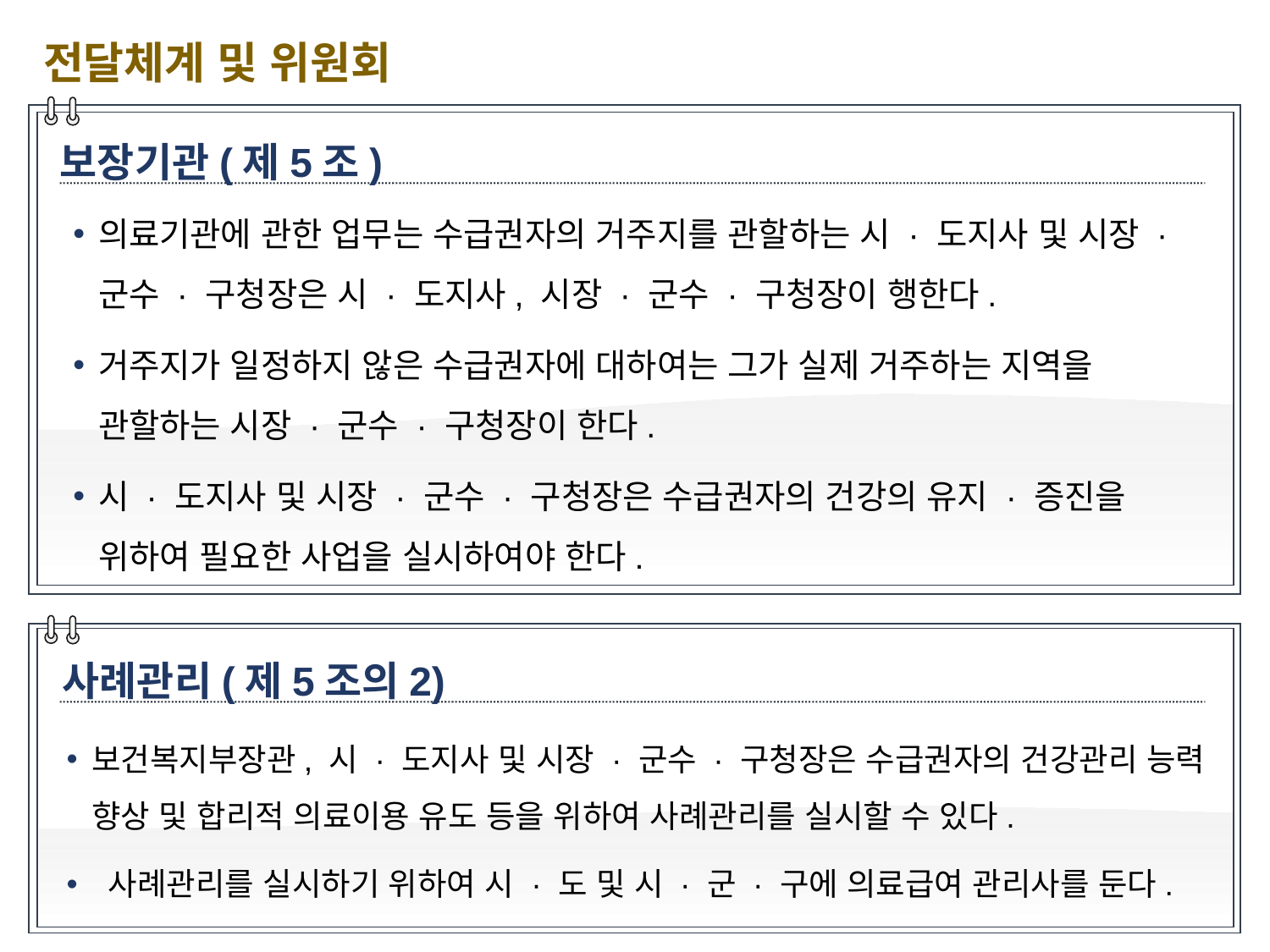

전달체계 및 위원회

보장기관(제5조)

의료기관에 관한 업무는 수급권자의 거주지를 관할하는 시 · 도지사 및 시장 · 군수 · 구청장은 시 · 도지사, 시장 · 군수 · 구청장이 행한다.
거주지가 일정하지 않은 수급권자에 대하여는 그가 실제 거주하는 지역을 관할하는 시장 · 군수 · 구청장이 한다.
시 · 도지사 및 시장 · 군수 · 구청장은 수급권자의 건강의 유지 · 증진을 위하여 필요한 사업을 실시하여야 한다.

사례관리(제5조의2)

보건복지부장관, 시 · 도지사 및 시장 · 군수 · 구청장은 수급권자의 건강관리 능력 향상 및 합리적 의료이용 유도 등을 위하여 사례관리를 실시할 수 있다.
 사례관리를 실시하기 위하여 시 · 도 및 시 · 군 · 구에 의료급여 관리사를 둔다.